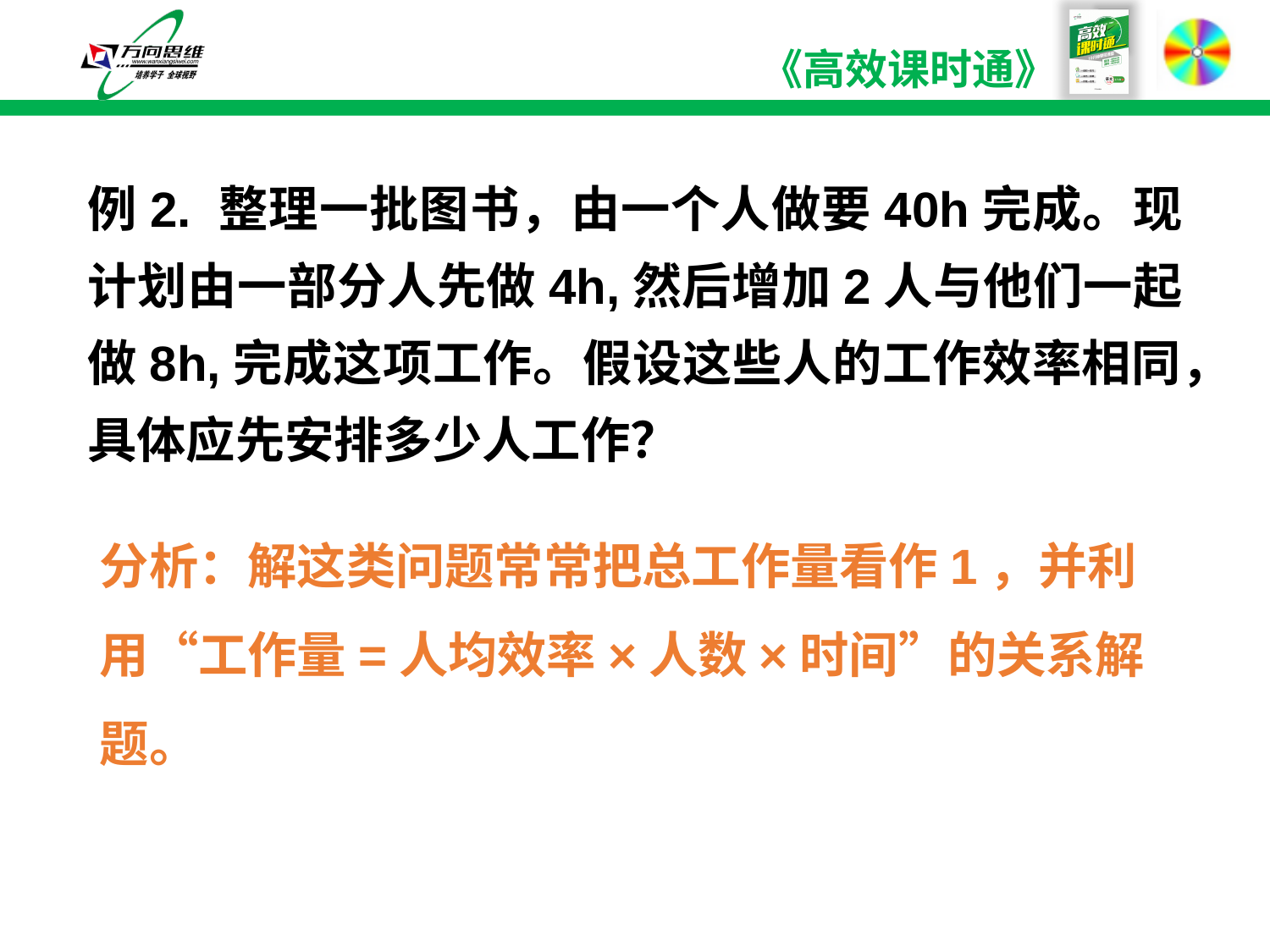

例2. 整理一批图书，由一个人做要40h完成。现计划由一部分人先做4h,然后增加2人与他们一起做8h,完成这项工作。假设这些人的工作效率相同，具体应先安排多少人工作？
分析：解这类问题常常把总工作量看作1，并利用“工作量=人均效率×人数×时间”的关系解题。